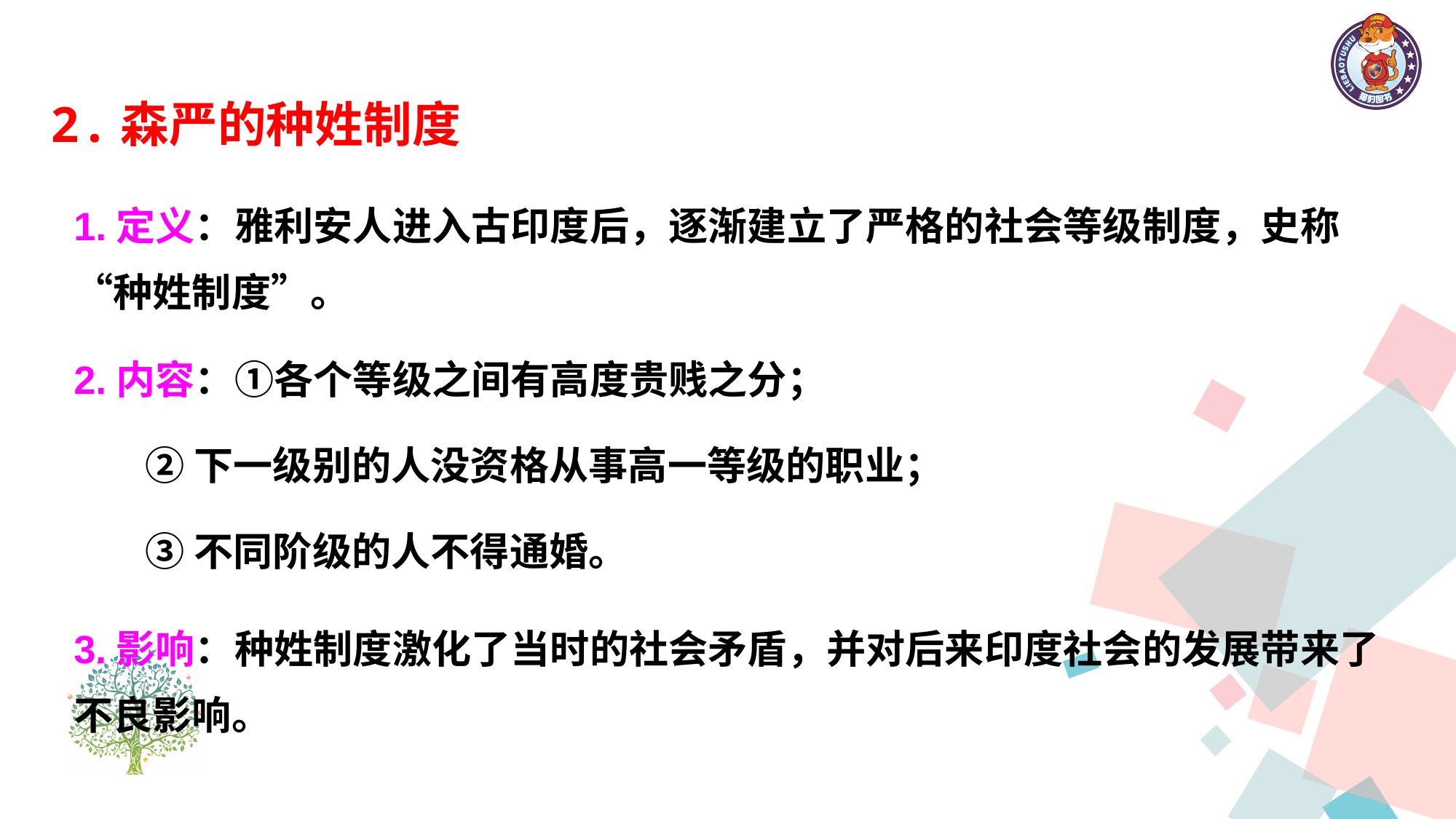

2.森严的种姓制度
1.定义：雅利安人进入古印度后，逐渐建立了严格的社会等级制度，史称“种姓制度”。
2.内容：①各个等级之间有高度贵贱之分；
        ②下一级别的人没资格从事高一等级的职业；
        ③不同阶级的人不得通婚。
3.影响：种姓制度激化了当时的社会矛盾，并对后来印度社会的发展带来了不良影响。